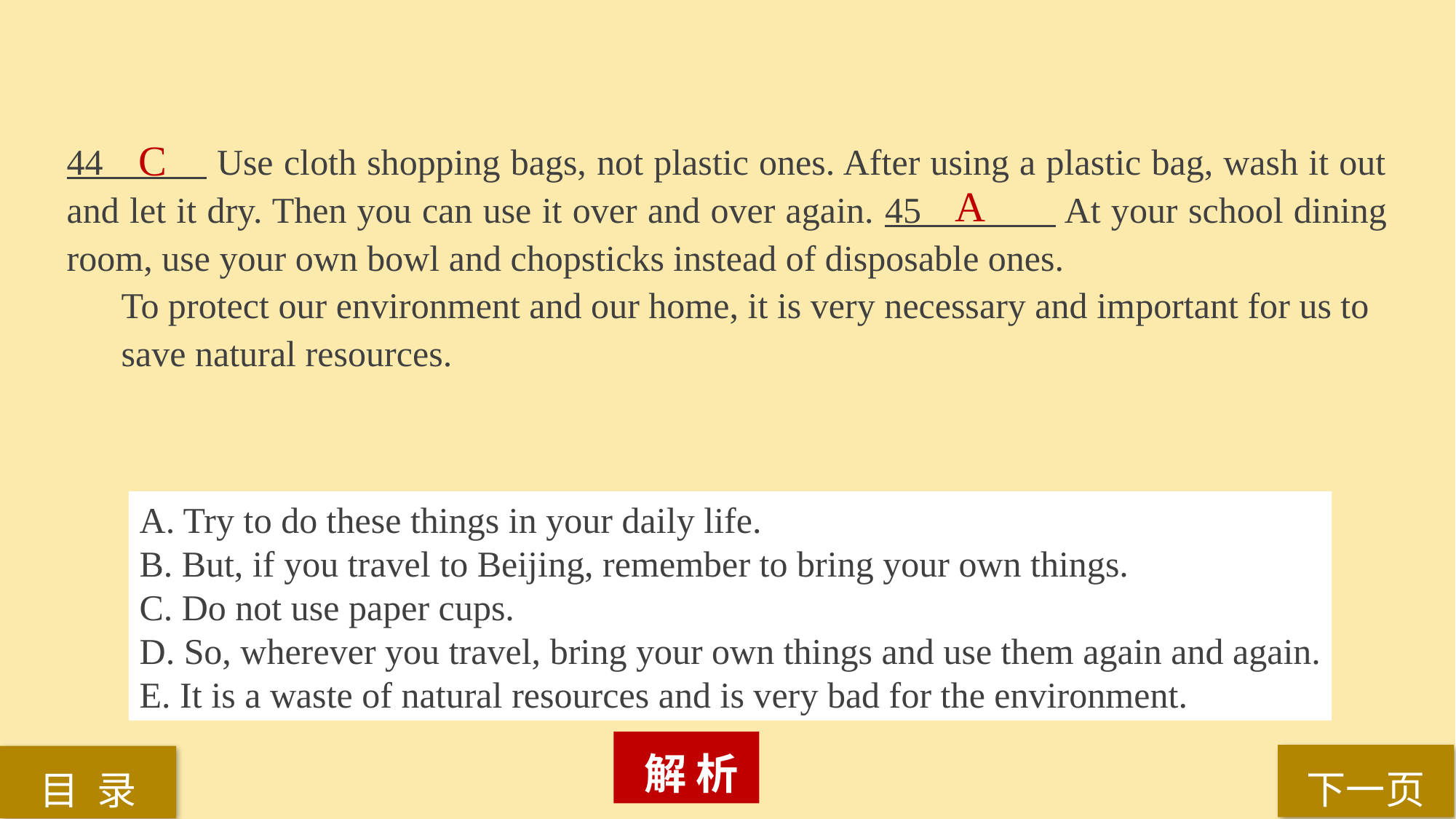

44           Use cloth shopping bags, not plastic ones. After using a plastic bag, wash it out and let it dry. Then you can use it over and over again. 45              At your school dining room, use your own bowl and chopsticks instead of disposable ones.
To protect our environment and our home, it is very necessary and important for us to
save natural resources.
C
A
A. Try to do these things in your daily life.
B. But, if you travel to Beijing, remember to bring your own things.
C. Do not use paper cups.
D. So, wherever you travel, bring your own things and use them again and again.
E. It is a waste of natural resources and is very bad for the environment.
 解 析